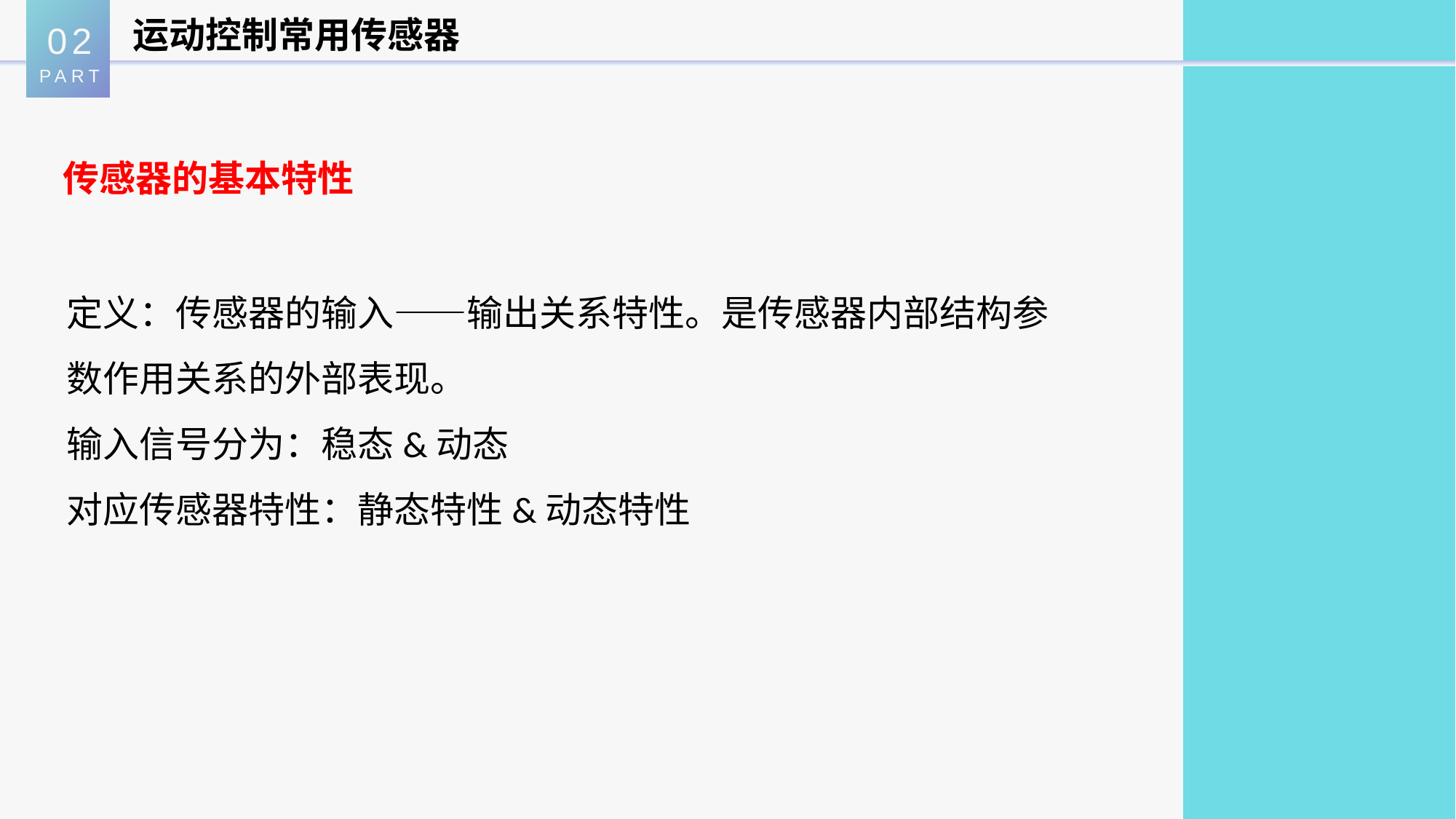

02
PART
运动控制常用传感器

传感器的基本特性
定义：传感器的输入——输出关系特性。是传感器内部结构参数作用关系的外部表现。
输入信号分为：稳态&动态
对应传感器特性：静态特性&动态特性